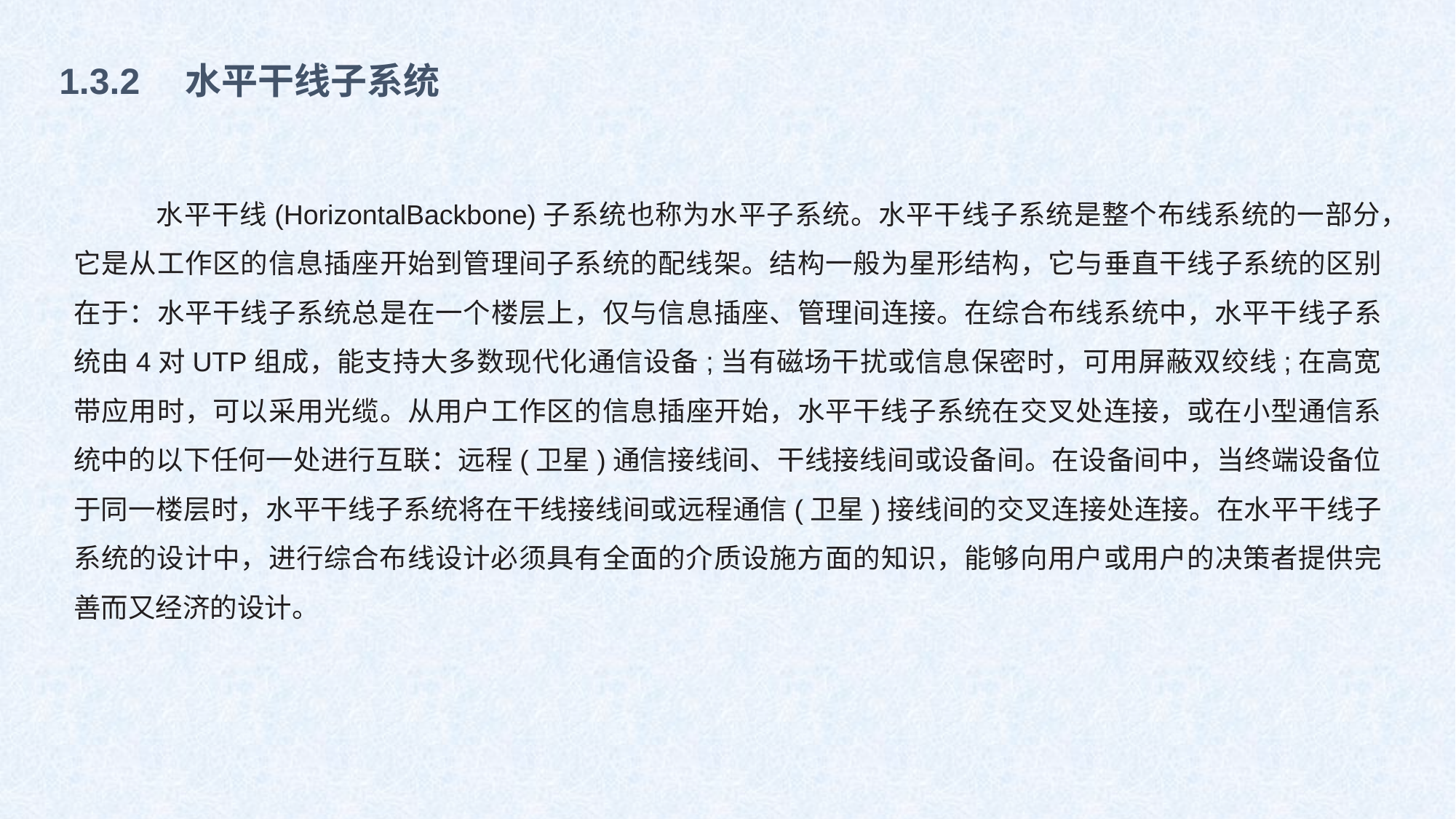

1.3.2　水平干线子系统
　水平干线(HorizontalBackbone)子系统也称为水平子系统。水平干线子系统是整个布线系统的一部分，它是从工作区的信息插座开始到管理间子系统的配线架。结构一般为星形结构，它与垂直干线子系统的区别在于：水平干线子系统总是在一个楼层上，仅与信息插座、管理间连接。在综合布线系统中，水平干线子系统由4对UTP组成，能支持大多数现代化通信设备;当有磁场干扰或信息保密时，可用屏蔽双绞线;在高宽带应用时，可以采用光缆。从用户工作区的信息插座开始，水平干线子系统在交叉处连接，或在小型通信系统中的以下任何一处进行互联：远程(卫星)通信接线间、干线接线间或设备间。在设备间中，当终端设备位于同一楼层时，水平干线子系统将在干线接线间或远程通信(卫星)接线间的交叉连接处连接。在水平干线子系统的设计中，进行综合布线设计必须具有全面的介质设施方面的知识，能够向用户或用户的决策者提供完善而又经济的设计。